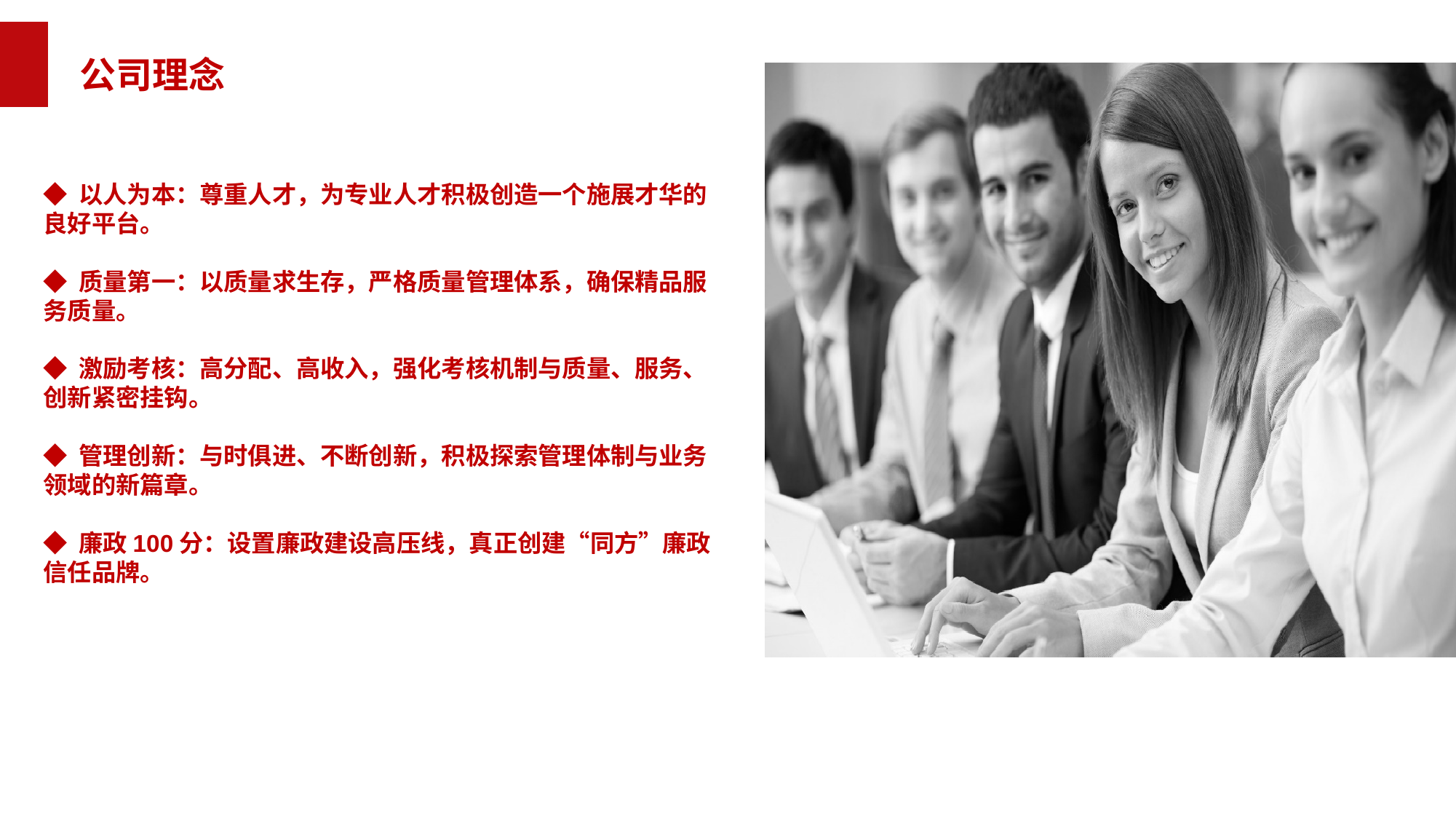

公司理念

◆ 以人为本：尊重人才，为专业人才积极创造一个施展才华的良好平台。

◆ 质量第一：以质量求生存，严格质量管理体系，确保精品服务质量。

◆ 激励考核：高分配、高收入，强化考核机制与质量、服务、创新紧密挂钩。

◆ 管理创新：与时俱进、不断创新，积极探索管理体制与业务领域的新篇章。

◆ 廉政100分：设置廉政建设高压线，真正创建“同方”廉政信任品牌。